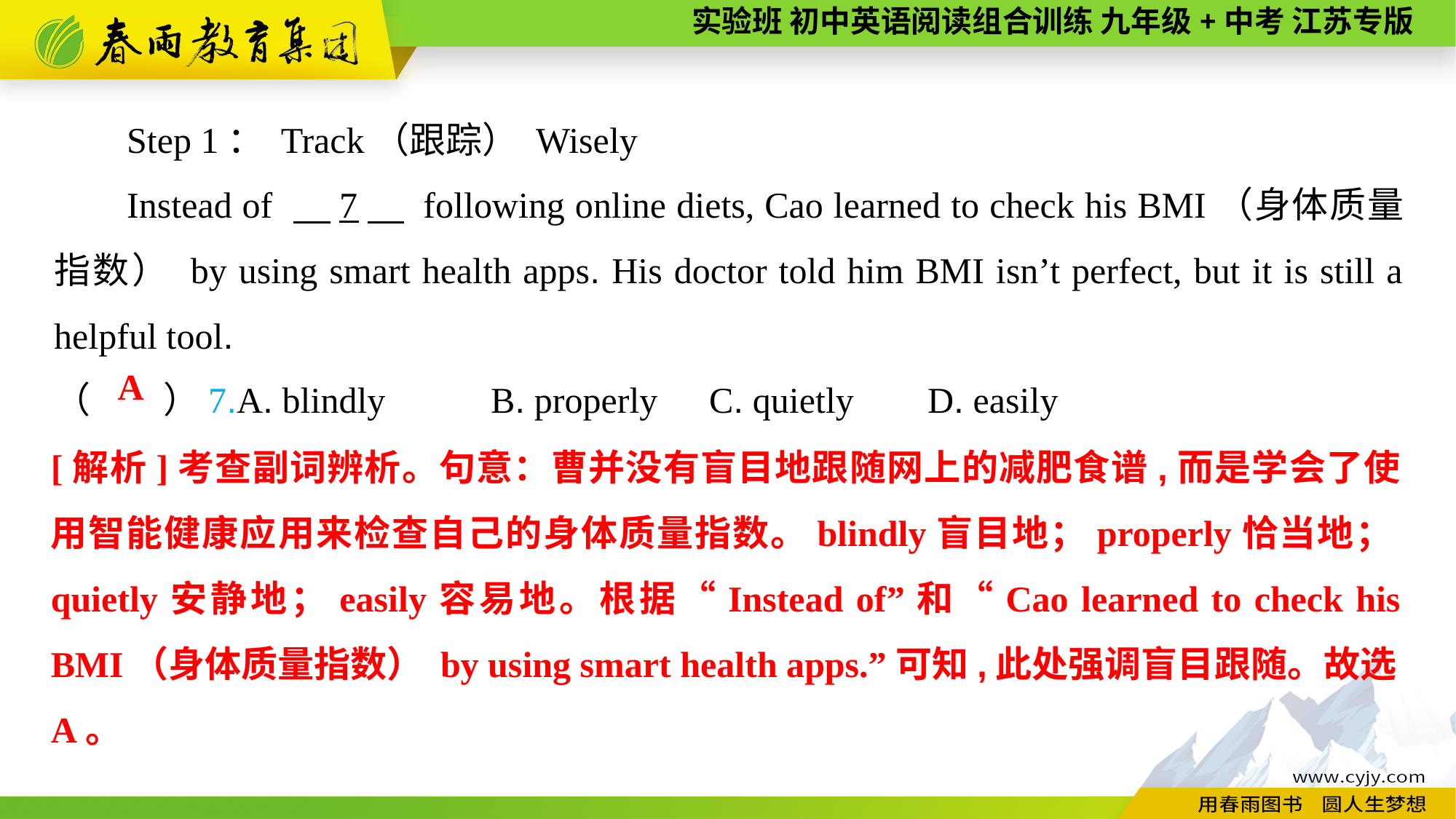

Step 1： Track（跟踪） Wisely
Instead of 　7　 following online diets, Cao learned to check his BMI（身体质量指数） by using smart health apps. His doctor told him BMI isn’t perfect, but it is still a helpful tool.
（　　）7.A. blindly	B. properly	C. quietly	D. easily
A
[解析]考查副词辨析。句意：曹并没有盲目地跟随网上的减肥食谱,而是学会了使用智能健康应用来检查自己的身体质量指数。blindly盲目地；properly恰当地；quietly安静地；easily容易地。根据“Instead of”和“Cao learned to check his BMI（身体质量指数） by using smart health apps.”可知,此处强调盲目跟随。故选A。